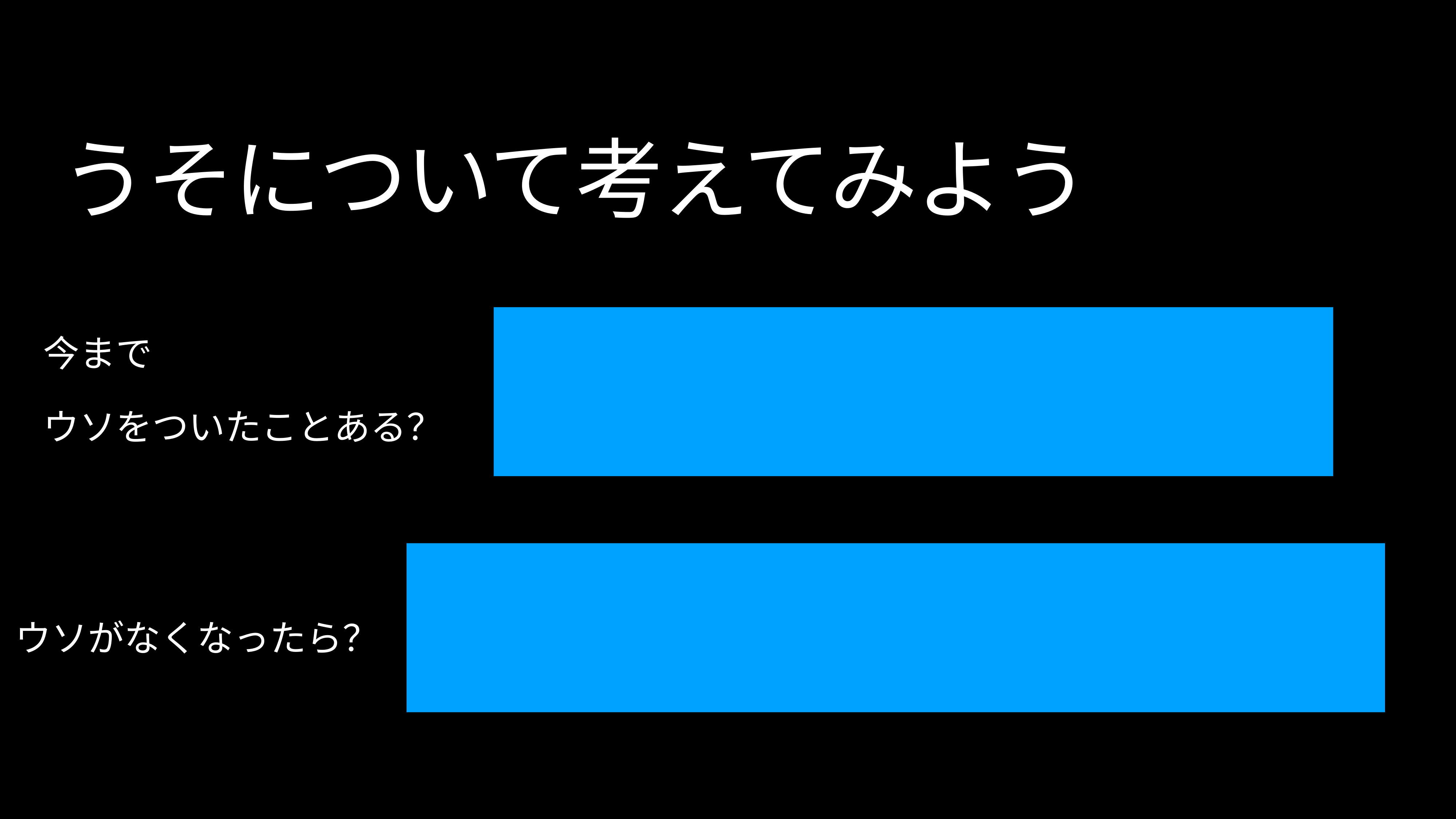

# うそについて考えてみよう

今まで
ウソをついたことある？

ウソがなくなったら？